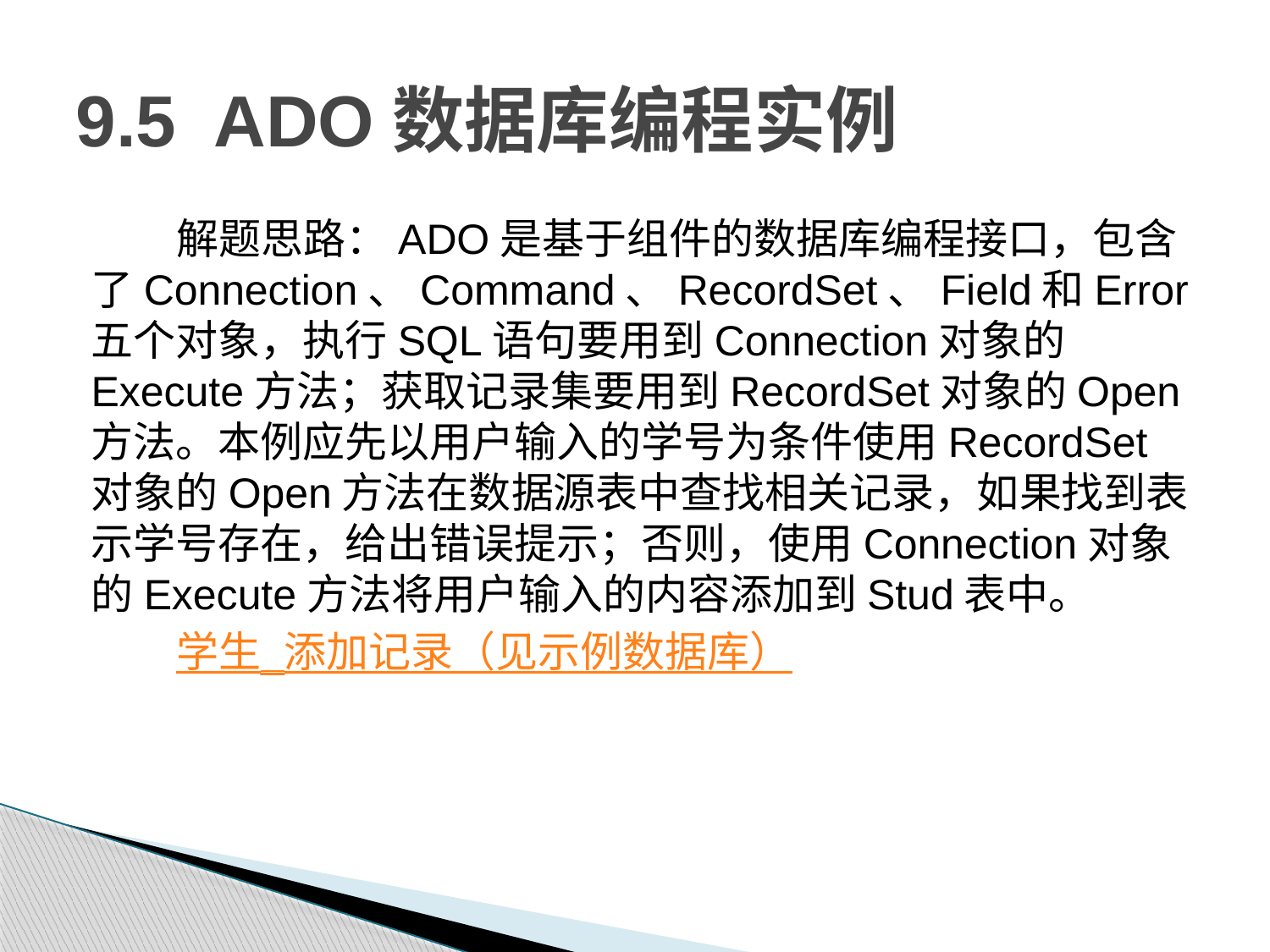

# 9.5  ADO数据库编程实例
解题思路：ADO是基于组件的数据库编程接口，包含了Connection、Command、RecordSet、Field和Error五个对象，执行SQL语句要用到Connection对象的Execute方法；获取记录集要用到RecordSet对象的Open方法。本例应先以用户输入的学号为条件使用RecordSet对象的Open方法在数据源表中查找相关记录，如果找到表示学号存在，给出错误提示；否则，使用Connection对象的Execute方法将用户输入的内容添加到Stud表中。
学生_添加记录（见示例数据库）